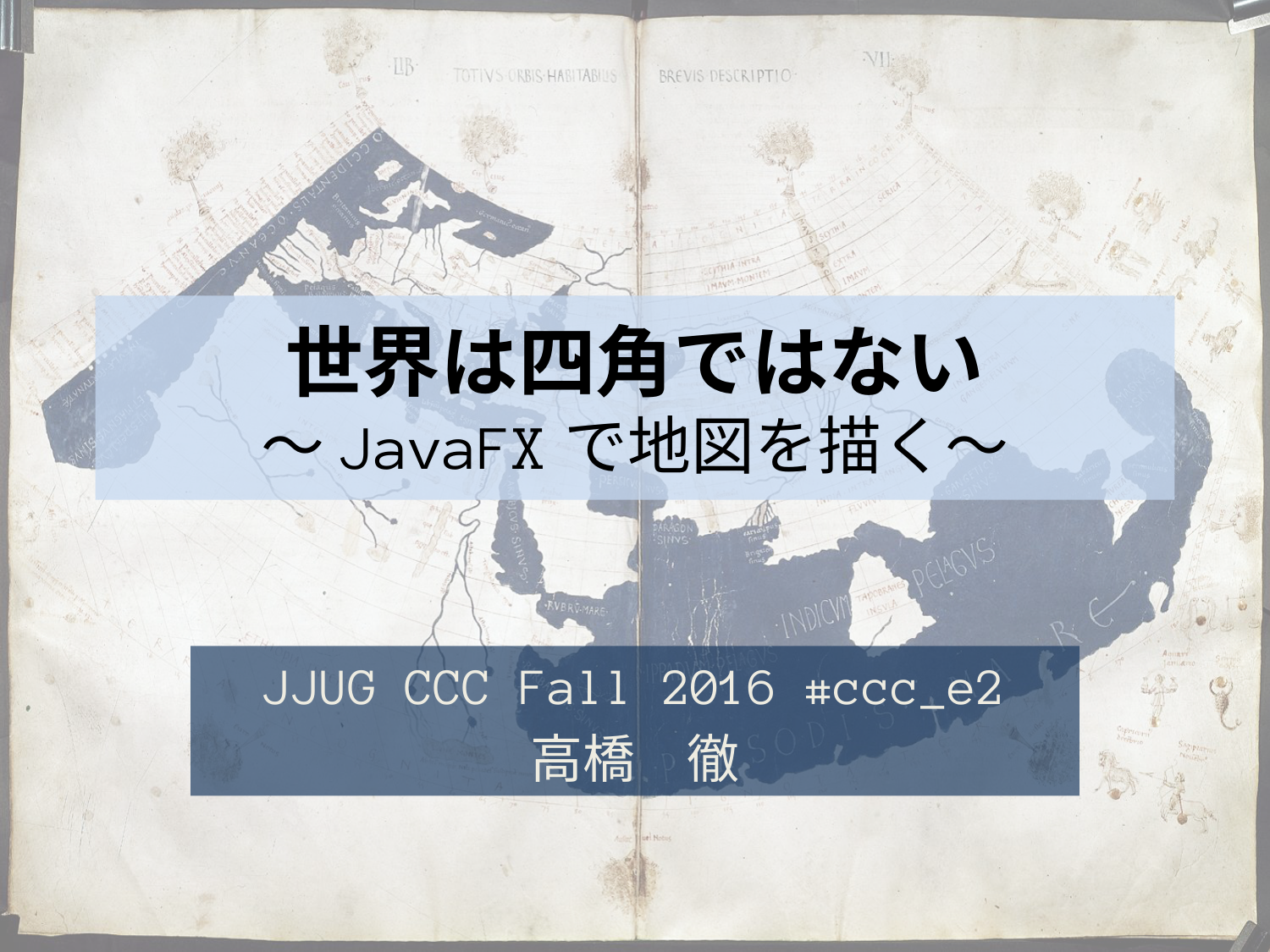

# 世界は四角ではない ～JavaFXで地図を描く～
JJUG CCC Fall 2016 #ccc_e2
高橋　徹